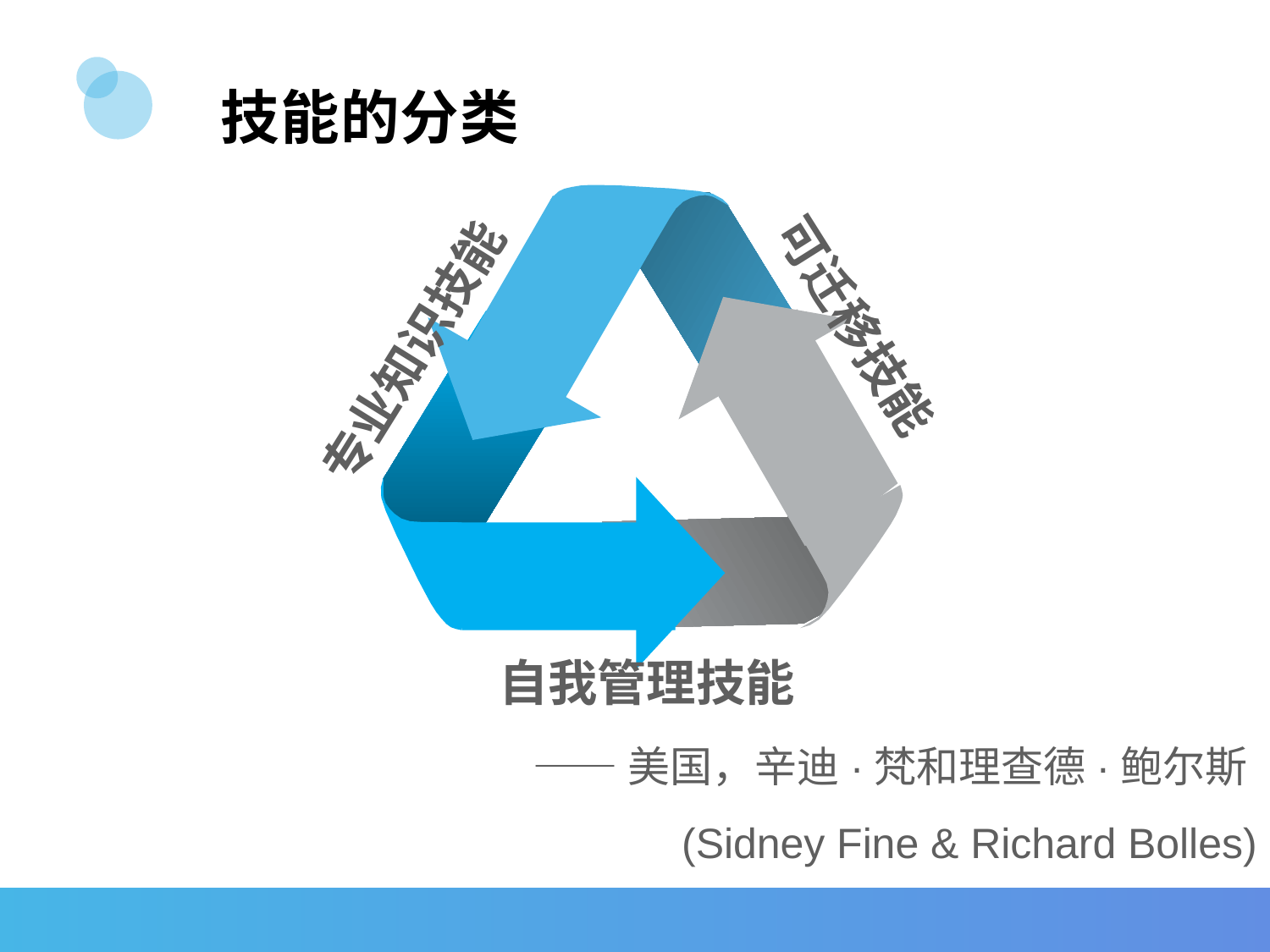

技能的分类

可迁移技能
专业知识技能
自我管理技能
——美国，辛迪·梵和理查德·鲍尔斯(Sidney Fine & Richard Bolles)